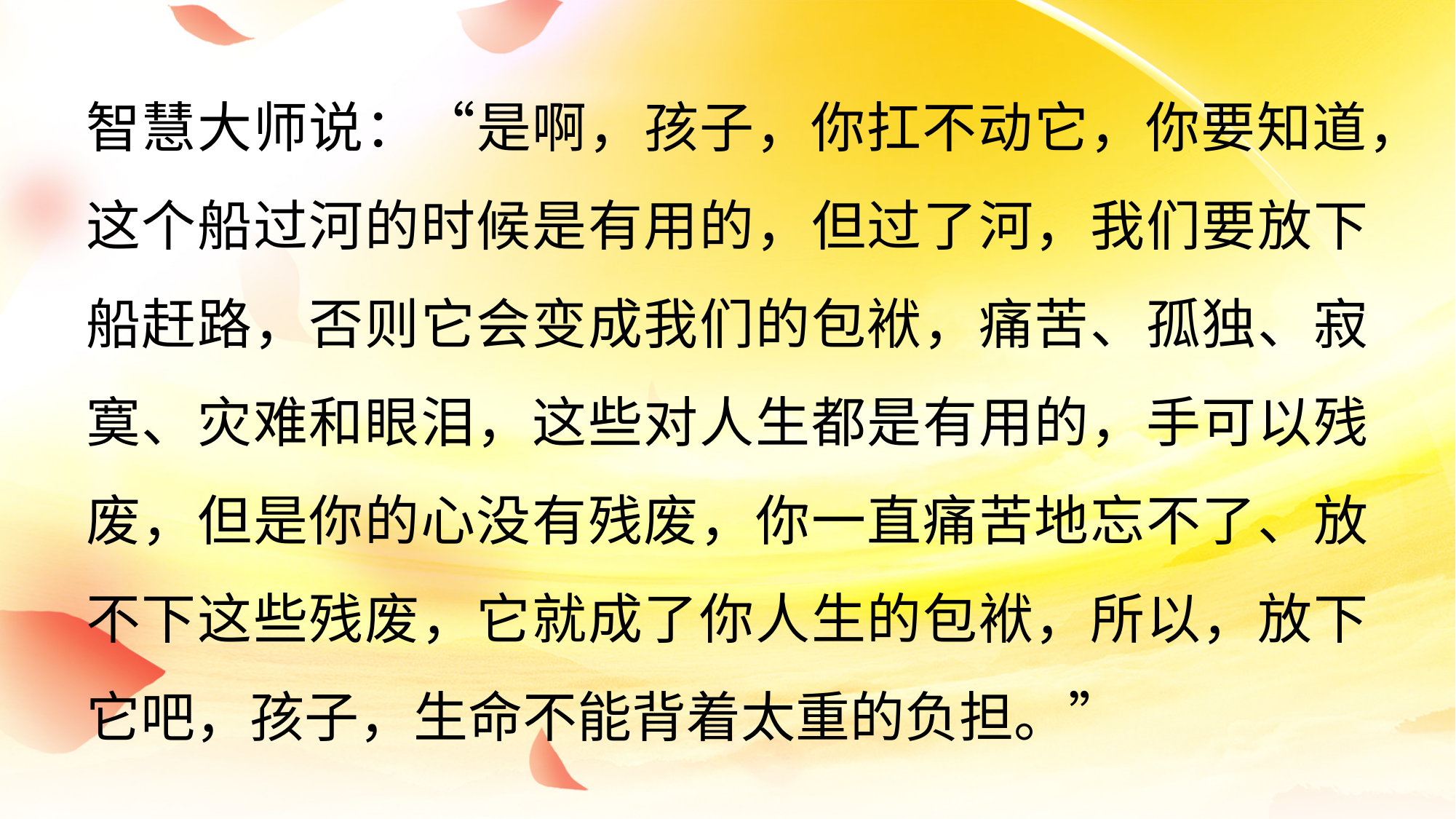

智慧大师说：“是啊，孩子，你扛不动它，你要知道，这个船过河的时候是有用的，但过了河，我们要放下船赶路，否则它会变成我们的包袱，痛苦、孤独、寂寞、灾难和眼泪，这些对人生都是有用的，手可以残废，但是你的心没有残废，你一直痛苦地忘不了、放不下这些残废，它就成了你人生的包袱，所以，放下它吧，孩子，生命不能背着太重的负担。”